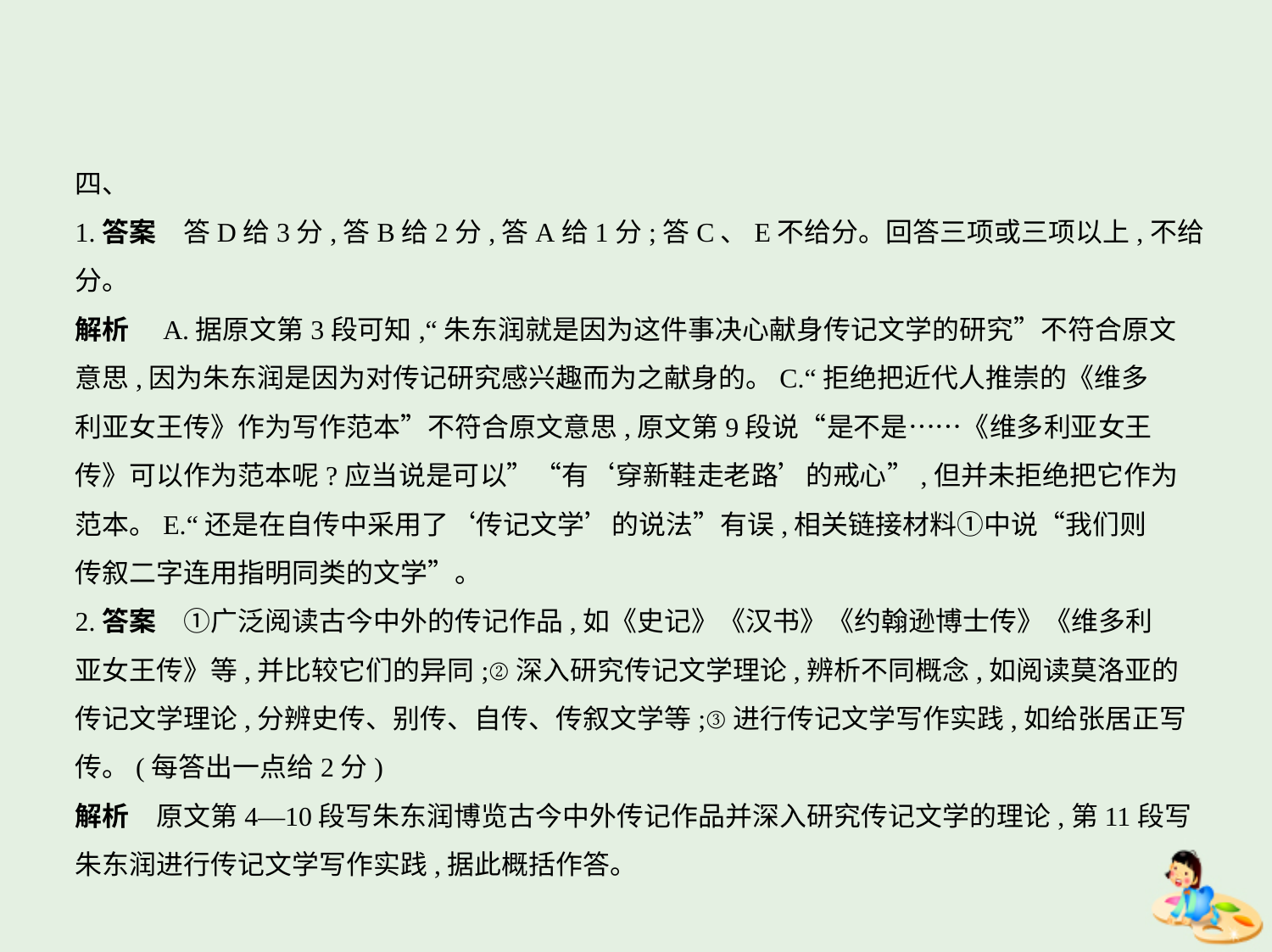

四、
1.答案　答D给3分,答B给2分,答A给1分;答C、E不给分。回答三项或三项以上,不给分。
解析　A.据原文第3段可知,“朱东润就是因为这件事决心献身传记文学的研究”不符合原文
意思,因为朱东润是因为对传记研究感兴趣而为之献身的。C.“拒绝把近代人推崇的《维多
利亚女王传》作为写作范本”不符合原文意思,原文第9段说“是不是……《维多利亚女王
传》可以作为范本呢?应当说是可以”“有‘穿新鞋走老路’的戒心”,但并未拒绝把它作为
范本。E.“还是在自传中采用了‘传记文学’的说法”有误,相关链接材料①中说“我们则
传叙二字连用指明同类的文学”。
2.答案　①广泛阅读古今中外的传记作品,如《史记》《汉书》《约翰逊博士传》《维多利
亚女王传》等,并比较它们的异同;②深入研究传记文学理论,辨析不同概念,如阅读莫洛亚的
传记文学理论,分辨史传、别传、自传、传叙文学等;③进行传记文学写作实践,如给张居正写
传。(每答出一点给2分)
解析　原文第4—10段写朱东润博览古今中外传记作品并深入研究传记文学的理论,第11段写
朱东润进行传记文学写作实践,据此概括作答。